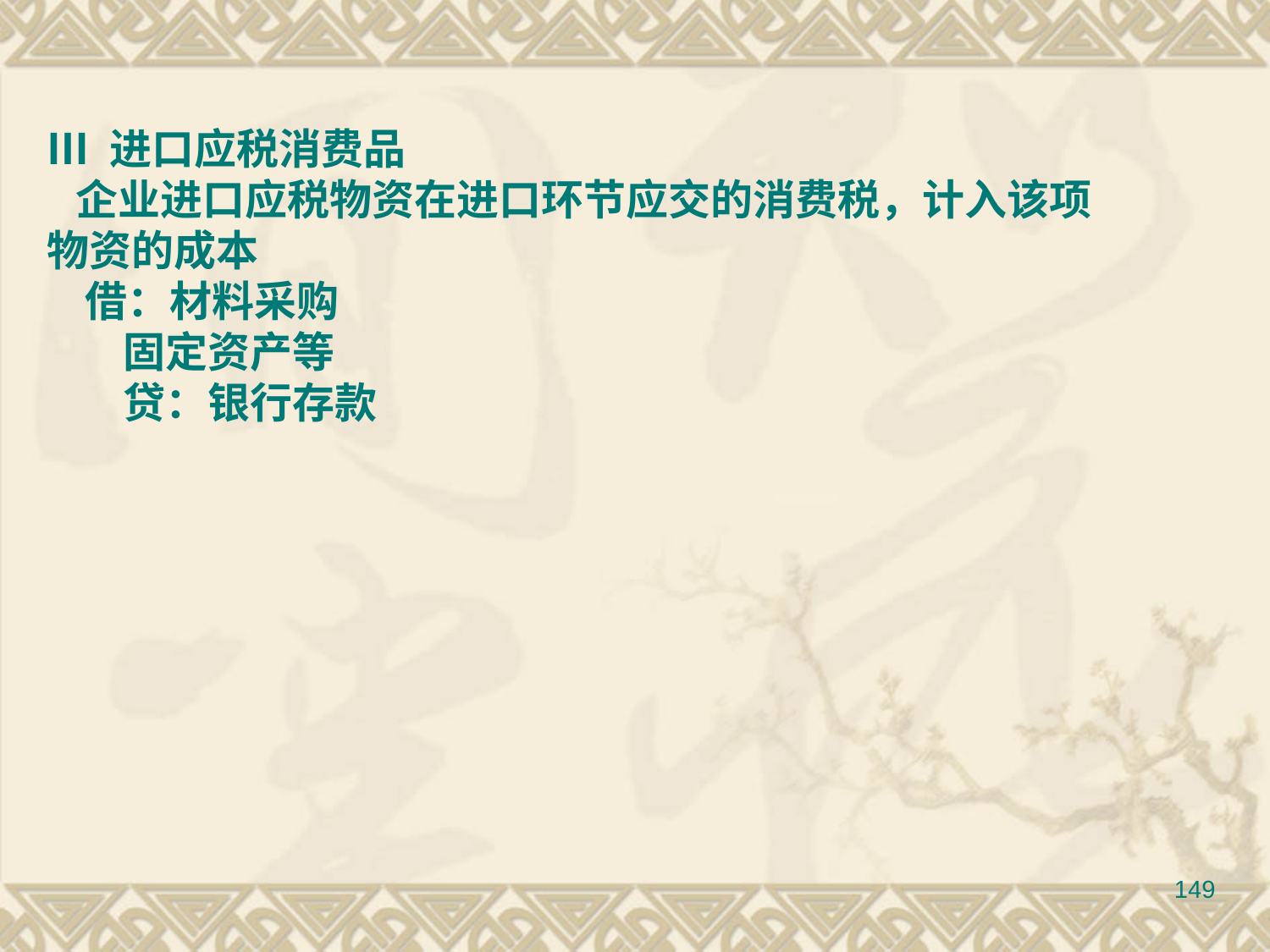

Ⅲ 进口应税消费品
   企业进口应税物资在进口环节应交的消费税，计入该项物资的成本
    借：材料采购
        固定资产等
        贷：银行存款
149